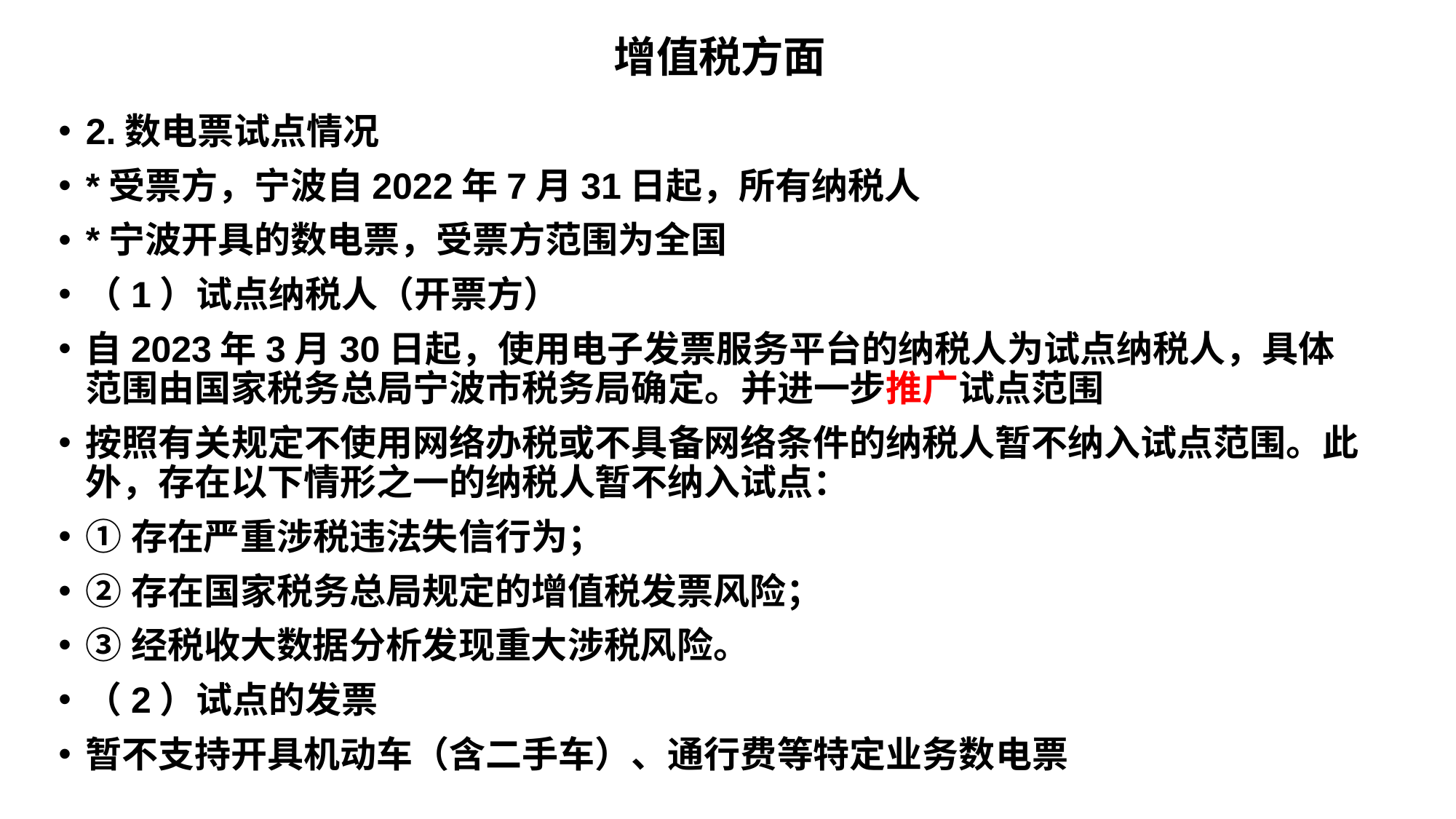

# 增值税方面
2.数电票试点情况
*受票方，宁波自2022年7月31日起，所有纳税人
*宁波开具的数电票，受票方范围为全国
（1）试点纳税人（开票方）
自2023年3月30日起，使用电子发票服务平台的纳税人为试点纳税人，具体范围由国家税务总局宁波市税务局确定。并进一步推广试点范围
按照有关规定不使用网络办税或不具备网络条件的纳税人暂不纳入试点范围。此外，存在以下情形之一的纳税人暂不纳入试点：
①存在严重涉税违法失信行为；
②存在国家税务总局规定的增值税发票风险；
③经税收大数据分析发现重大涉税风险。
（2）试点的发票
暂不支持开具机动车（含二手车）、通行费等特定业务数电票